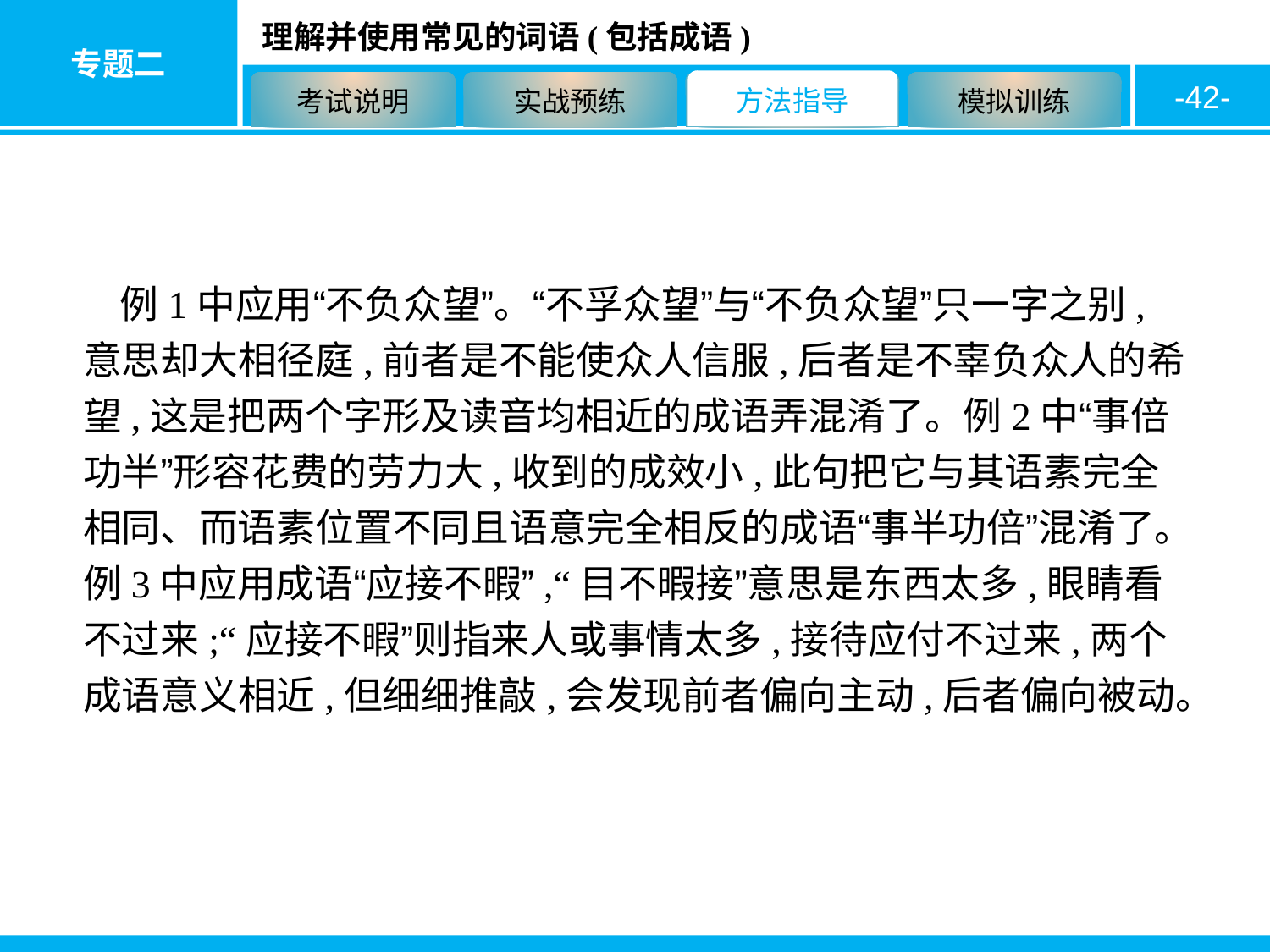

-42-
例1中应用“不负众望”。“不孚众望”与“不负众望”只一字之别,意思却大相径庭,前者是不能使众人信服,后者是不辜负众人的希望,这是把两个字形及读音均相近的成语弄混淆了。例2中“事倍功半”形容花费的劳力大,收到的成效小,此句把它与其语素完全相同、而语素位置不同且语意完全相反的成语“事半功倍”混淆了。例3中应用成语“应接不暇”,“目不暇接”意思是东西太多,眼睛看不过来;“应接不暇”则指来人或事情太多,接待应付不过来,两个成语意义相近,但细细推敲,会发现前者偏向主动,后者偏向被动。